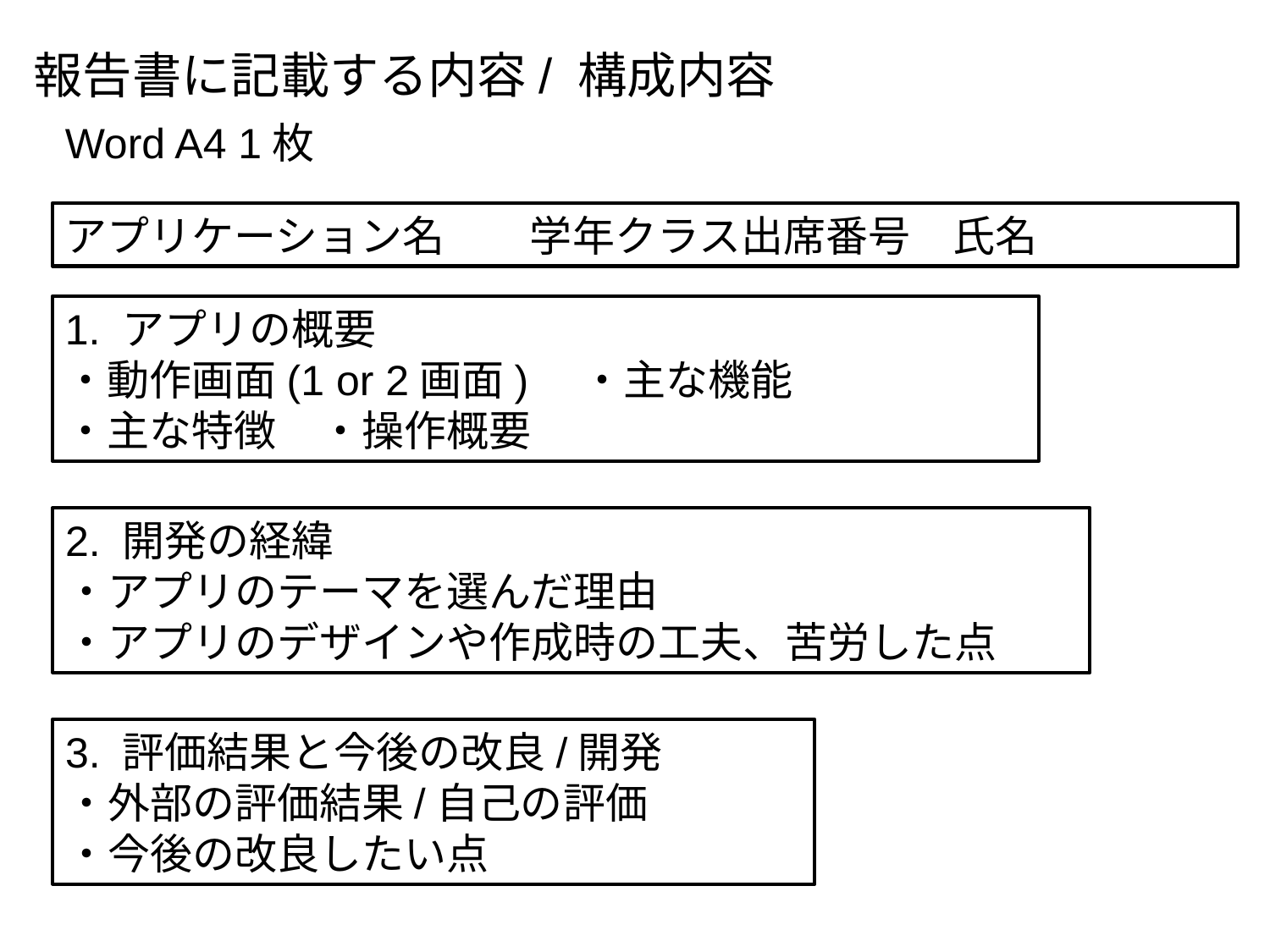

報告書に記載する内容/ 構成内容
Word A4 1枚
アプリケーション名　　学年クラス出席番号　氏名
1. アプリの概要
・動作画面(1 or 2画面)　・主な機能　
・主な特徴　・操作概要
2. 開発の経緯
・アプリのテーマを選んだ理由
・アプリのデザインや作成時の工夫、苦労した点
3. 評価結果と今後の改良/開発
・外部の評価結果/自己の評価
・今後の改良したい点